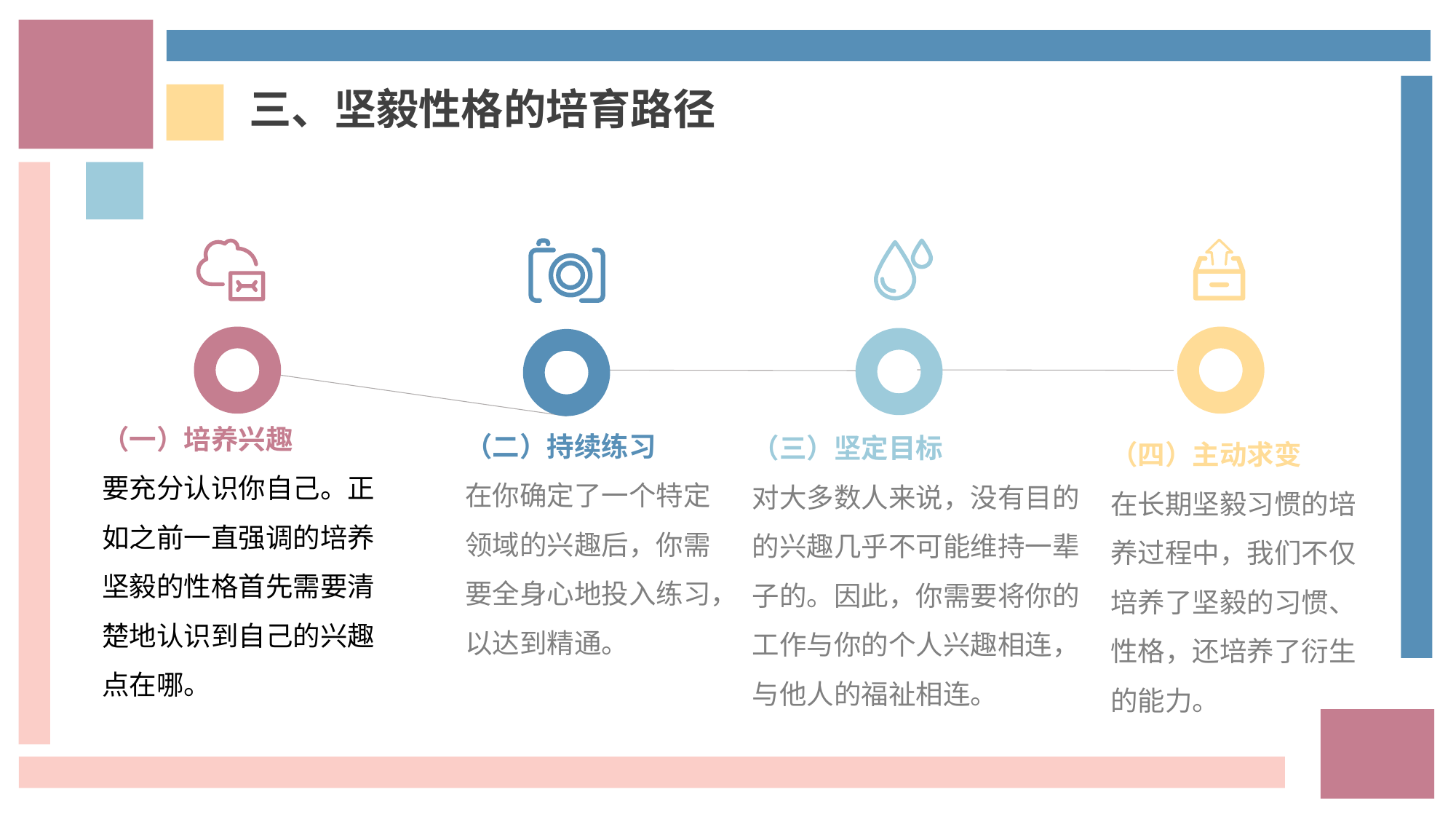

三、坚毅性格的培育路径

（一）培养兴趣
要充分认识你自己。正如之前一直强调的培养坚毅的性格首先需要清楚地认识到自己的兴趣点在哪。
（二）持续练习
在你确定了一个特定领域的兴趣后，你需要全身心地投入练习，以达到精通。
（三）坚定目标
对大多数人来说，没有目的的兴趣几乎不可能维持一辈子的。因此，你需要将你的工作与你的个人兴趣相连，与他人的福祉相连。
（四）主动求变
在长期坚毅习惯的培养过程中，我们不仅培养了坚毅的习惯、性格，还培养了衍生的能力。